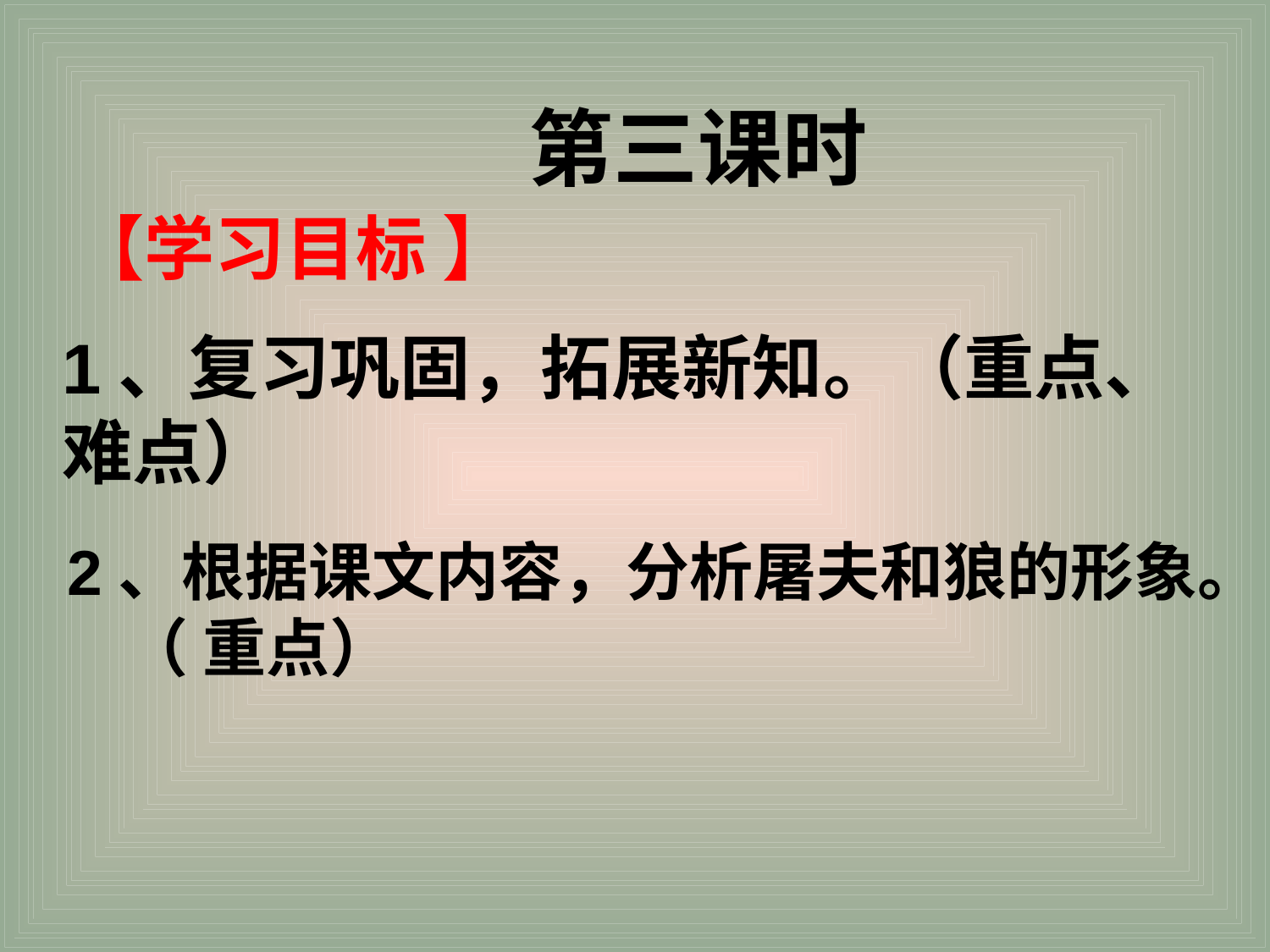

第三课时
【学习目标 】
1、复习巩固，拓展新知。（重点、难点）
2、根据课文内容，分析屠夫和狼的形象。    （ 重点）